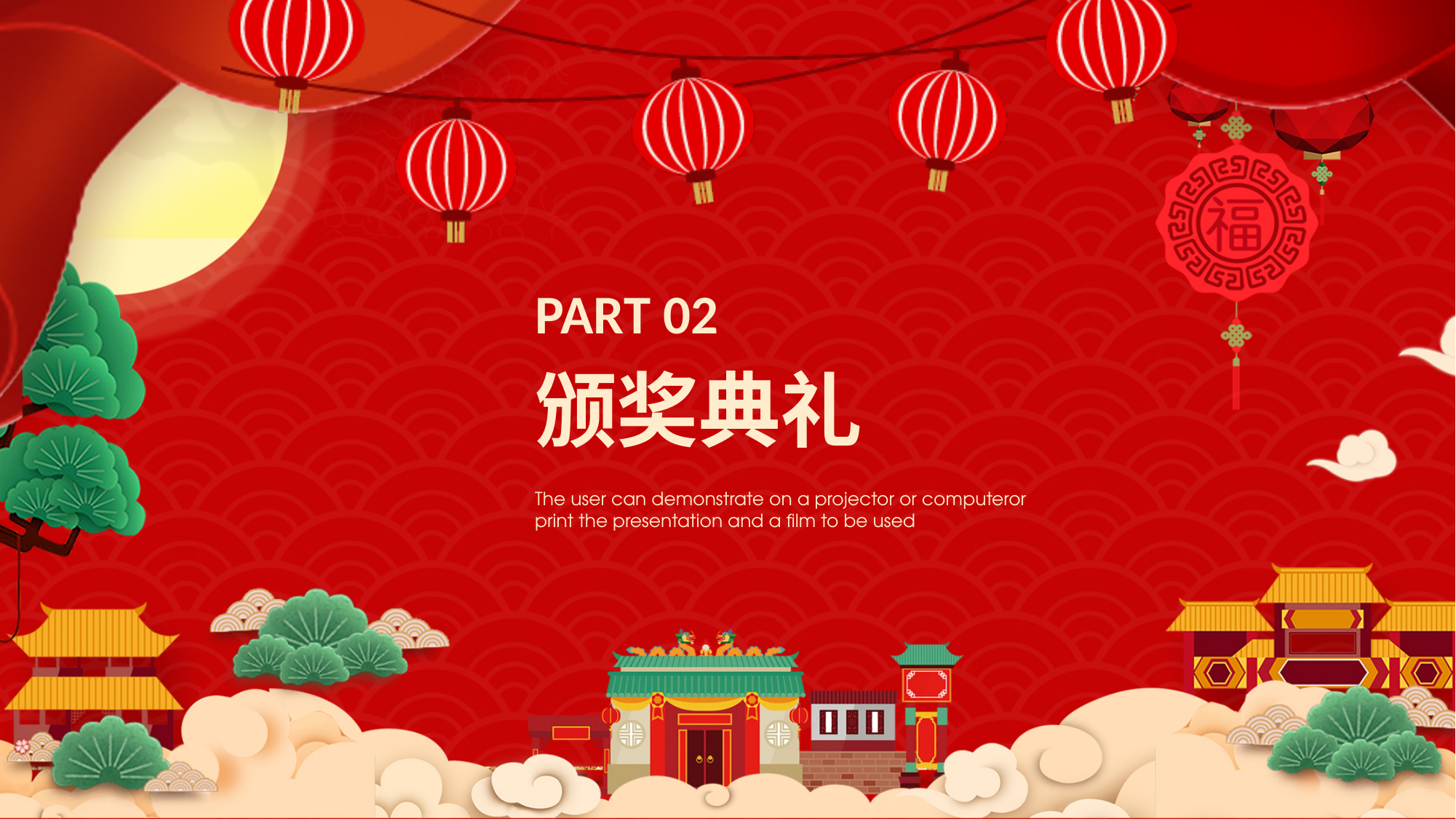

PART 02
颁奖典礼
The user can demonstrate on a projector or computeror print the presentation and a film to be used